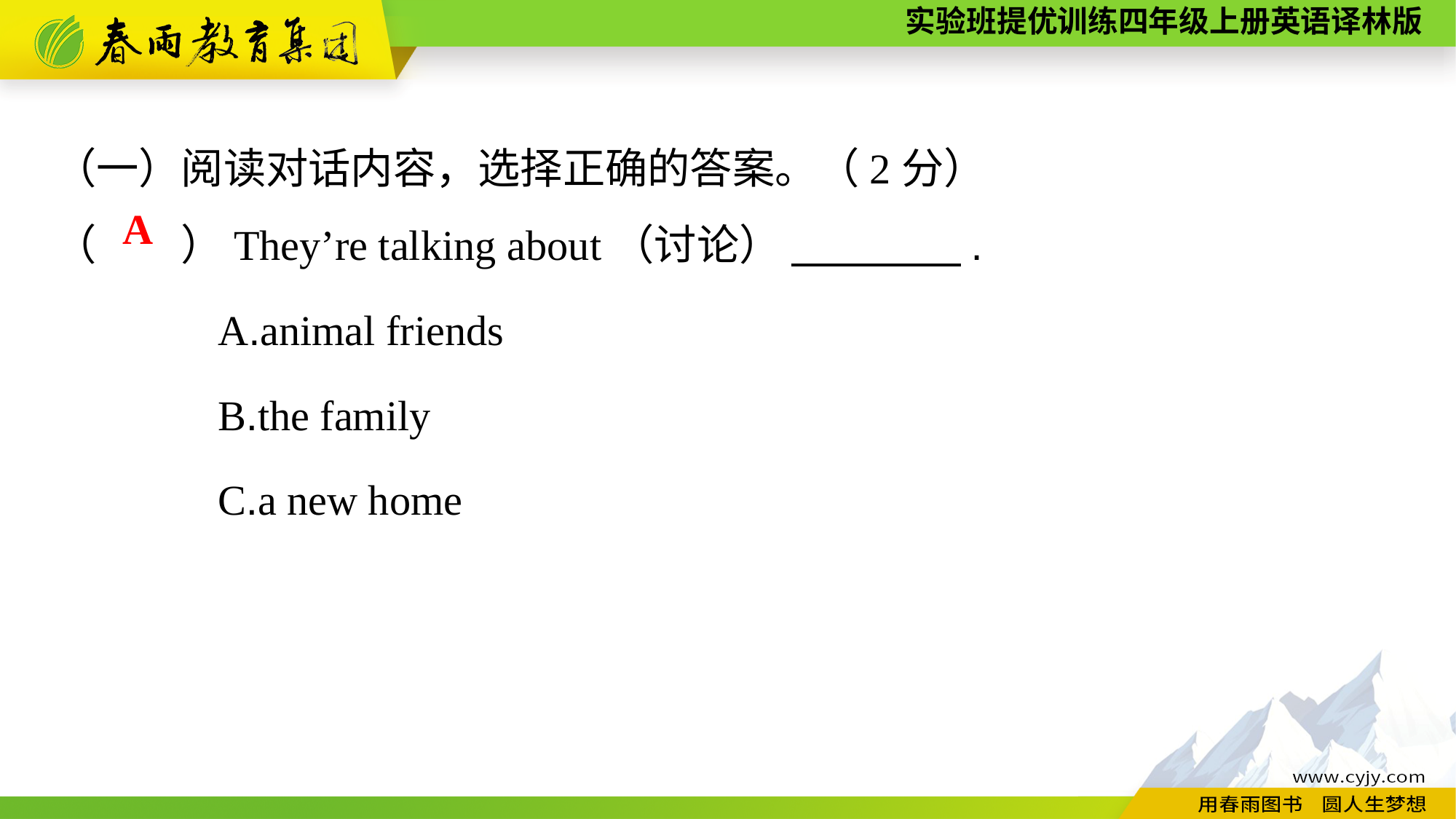

（一）阅读对话内容，选择正确的答案。（2分）
（　　）They’re talking about（讨论） 　　　　.
A.animal friends
B.the family
C.a new home
A